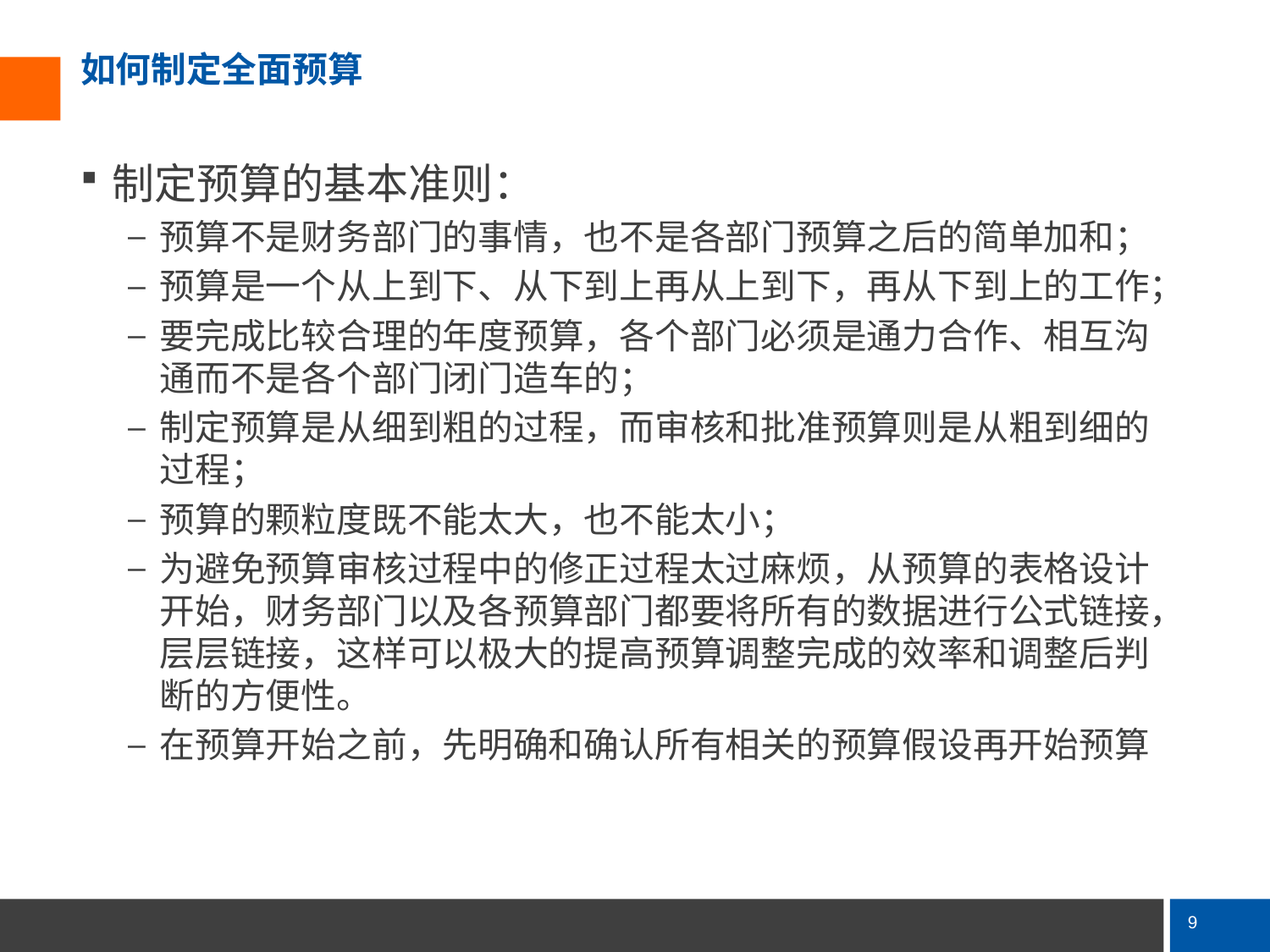

# 如何制定全面预算
制定预算的基本准则：
预算不是财务部门的事情，也不是各部门预算之后的简单加和；
预算是一个从上到下、从下到上再从上到下，再从下到上的工作；
要完成比较合理的年度预算，各个部门必须是通力合作、相互沟通而不是各个部门闭门造车的；
制定预算是从细到粗的过程，而审核和批准预算则是从粗到细的过程；
预算的颗粒度既不能太大，也不能太小；
为避免预算审核过程中的修正过程太过麻烦，从预算的表格设计开始，财务部门以及各预算部门都要将所有的数据进行公式链接，层层链接，这样可以极大的提高预算调整完成的效率和调整后判断的方便性。
在预算开始之前，先明确和确认所有相关的预算假设再开始预算